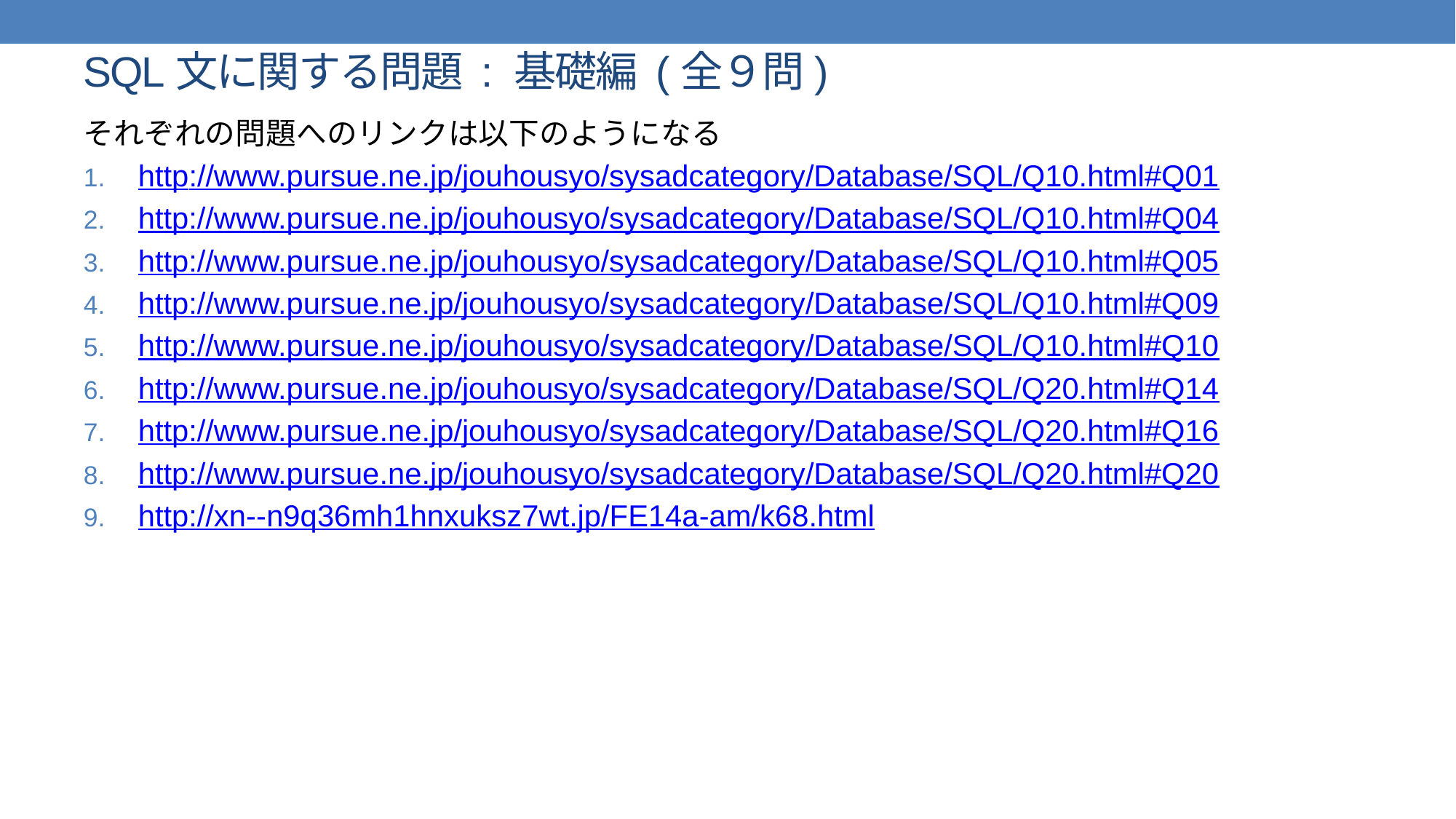

# SQL文に関する問題 : 基礎編 (全９問)
それぞれの問題へのリンクは以下のようになる
http://www.pursue.ne.jp/jouhousyo/sysadcategory/Database/SQL/Q10.html#Q01
http://www.pursue.ne.jp/jouhousyo/sysadcategory/Database/SQL/Q10.html#Q04
http://www.pursue.ne.jp/jouhousyo/sysadcategory/Database/SQL/Q10.html#Q05
http://www.pursue.ne.jp/jouhousyo/sysadcategory/Database/SQL/Q10.html#Q09
http://www.pursue.ne.jp/jouhousyo/sysadcategory/Database/SQL/Q10.html#Q10
http://www.pursue.ne.jp/jouhousyo/sysadcategory/Database/SQL/Q20.html#Q14
http://www.pursue.ne.jp/jouhousyo/sysadcategory/Database/SQL/Q20.html#Q16
http://www.pursue.ne.jp/jouhousyo/sysadcategory/Database/SQL/Q20.html#Q20
http://xn--n9q36mh1hnxuksz7wt.jp/FE14a-am/k68.html